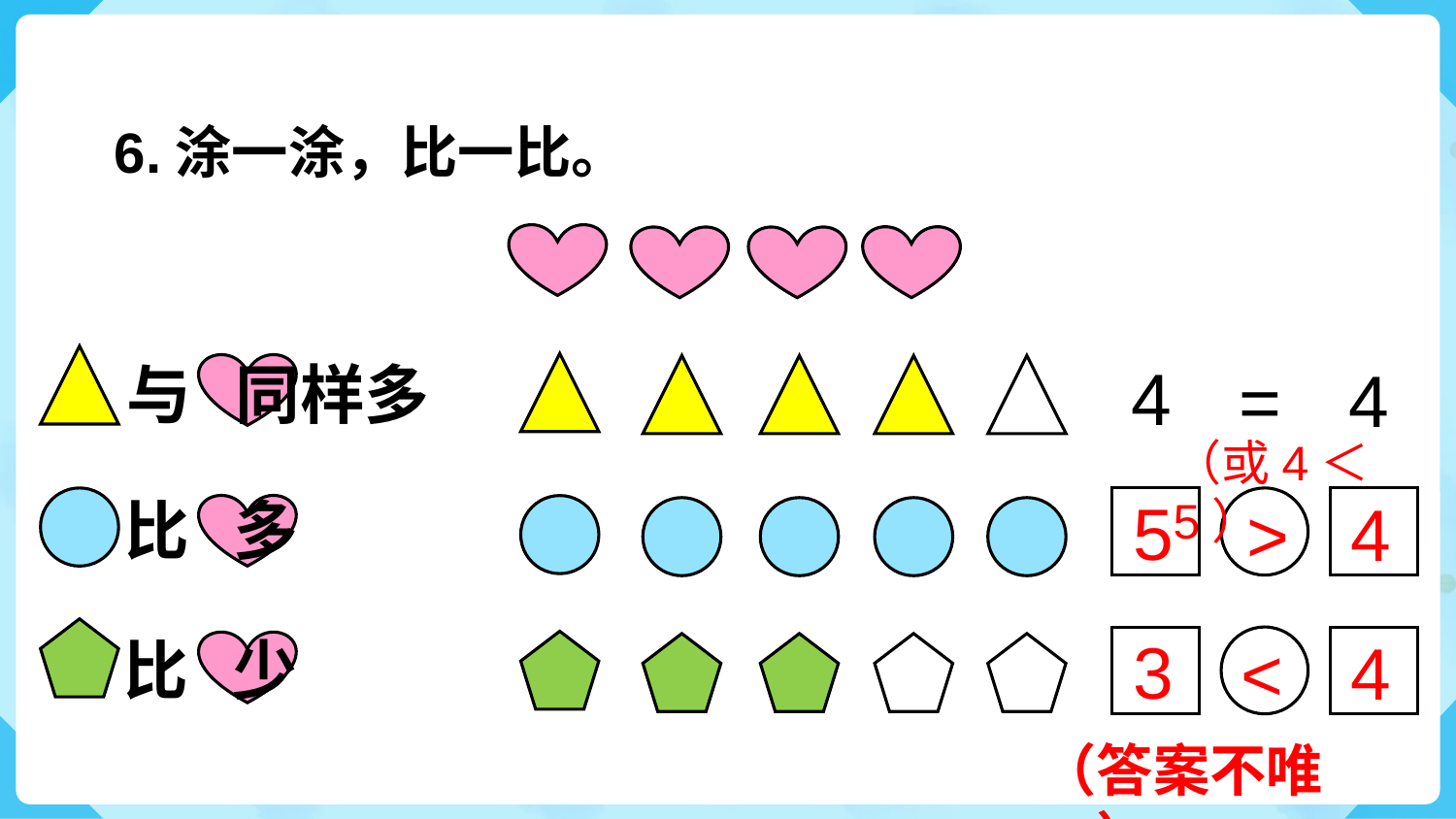

6.涂一涂，比一比。

与   同样多

比   多

比   少

4
4
=

（或4＜5）
5
4
>

3
4
<

（答案不唯一）